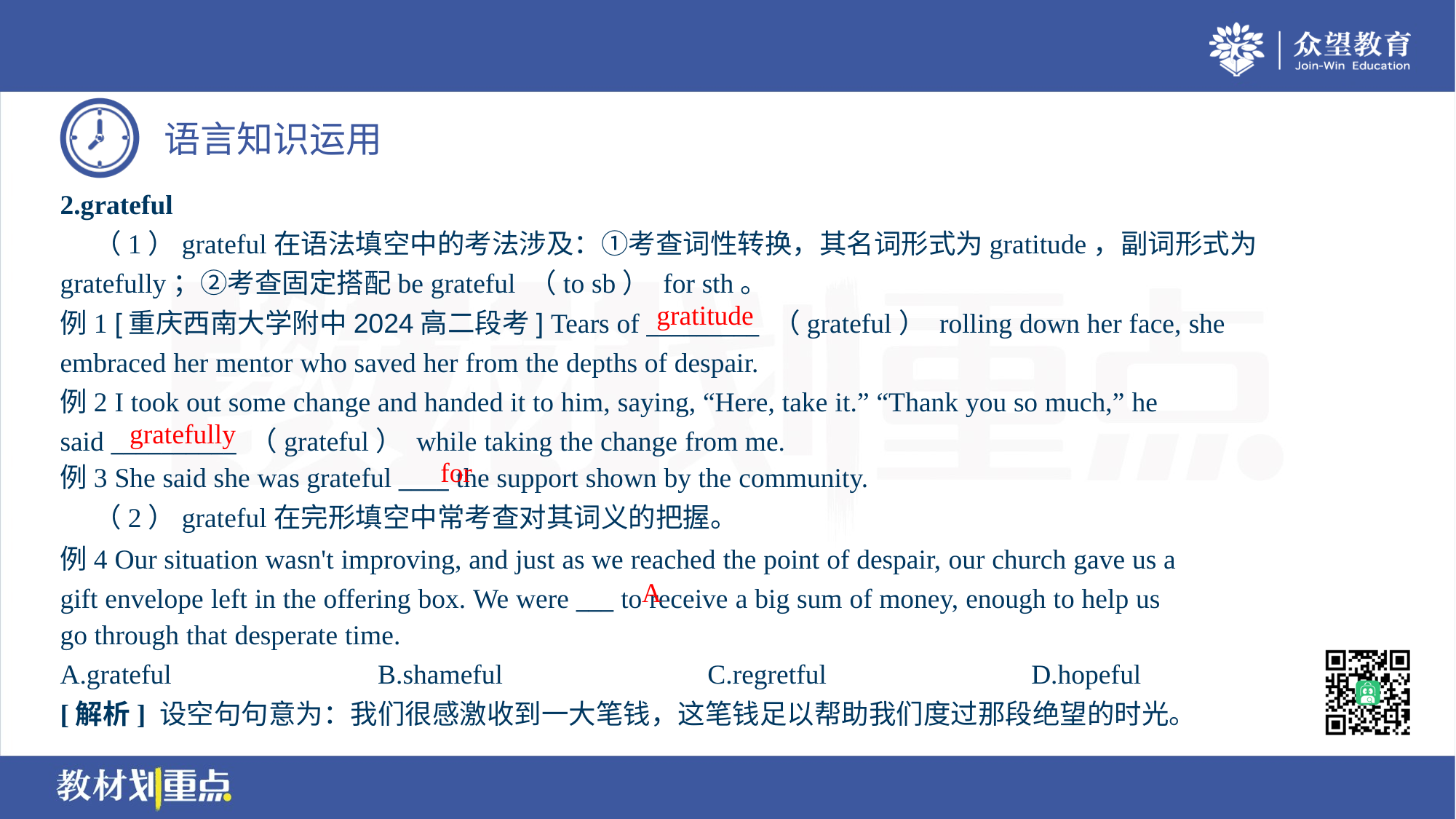

2.grateful
    （1）grateful在语法填空中的考法涉及：①考查词性转换，其名词形式为gratitude，副词形式为
gratefully；②考查固定搭配be grateful （to sb） for sth。
例1 [重庆西南大学附中2024高二段考] Tears of _________ （grateful） rolling down her face, she
embraced her mentor who saved her from the depths of despair.
例2 I took out some change and handed it to him, saying, “Here, take it.” “Thank you so much,” he
said __________ （grateful） while taking the change from me.
例3 She said she was grateful ____ the support shown by the community.
gratitude
gratefully
for
    （2）grateful在完形填空中常考查对其词义的把握。
例4 Our situation wasn't improving, and just as we reached the point of despair, our church gave us a
gift envelope left in the offering box. We were ___ to receive a big sum of money, enough to help us
go through that desperate time.
A
A.grateful	B.shameful	C.regretful	D.hopeful
[解析] 设空句句意为：我们很感激收到一大笔钱，这笔钱足以帮助我们度过那段绝望的时光。